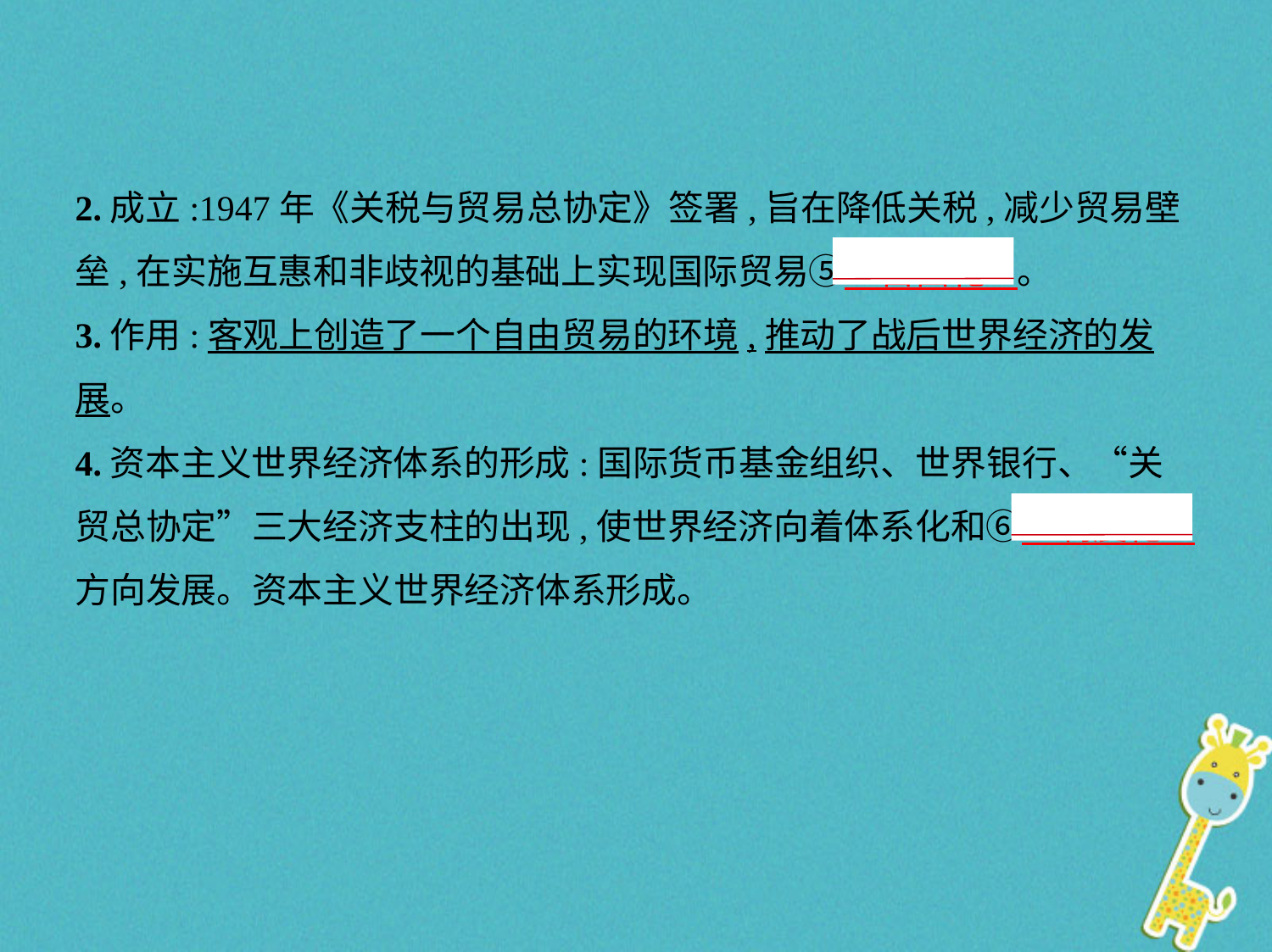

2.成立:1947年《关税与贸易总协定》签署,旨在降低关税,减少贸易壁
垒,在实施互惠和非歧视的基础上实现国际贸易⑤　自由化    。
3.作用:客观上创造了一个自由贸易的环境,推动了战后世界经济的发
展。
4.资本主义世界经济体系的形成:国际货币基金组织、世界银行、“关
贸总协定”三大经济支柱的出现,使世界经济向着体系化和⑥　制度化
方向发展。资本主义世界经济体系形成。